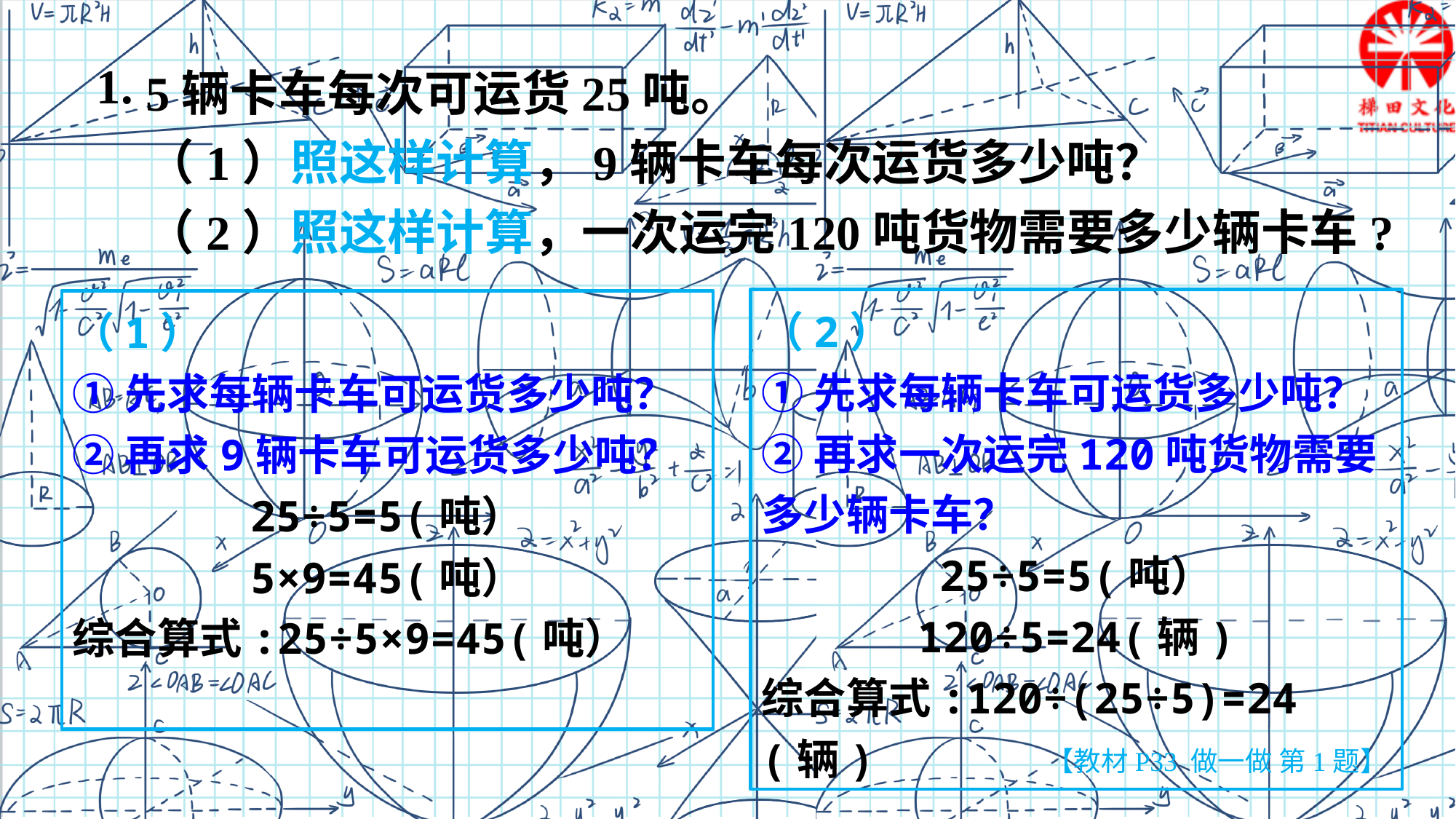

5辆卡车每次可运货25吨。
（1）照这样计算，9辆卡车每次运货多少吨？
（2）照这样计算，一次运完120吨货物需要多少辆卡车?
1.
（2）
①先求每辆卡车可运货多少吨？
②再求一次运完120吨货物需要多少辆卡车？
25÷5=5(吨）
120÷5=24(辆)
综合算式:120÷(25÷5)=24(辆)
（1）
①先求每辆卡车可运货多少吨？
②再求9辆卡车可运货多少吨？
25÷5=5(吨）
5×9=45(吨）
综合算式:25÷5×9=45(吨）

【教材P33 做一做 第1题】